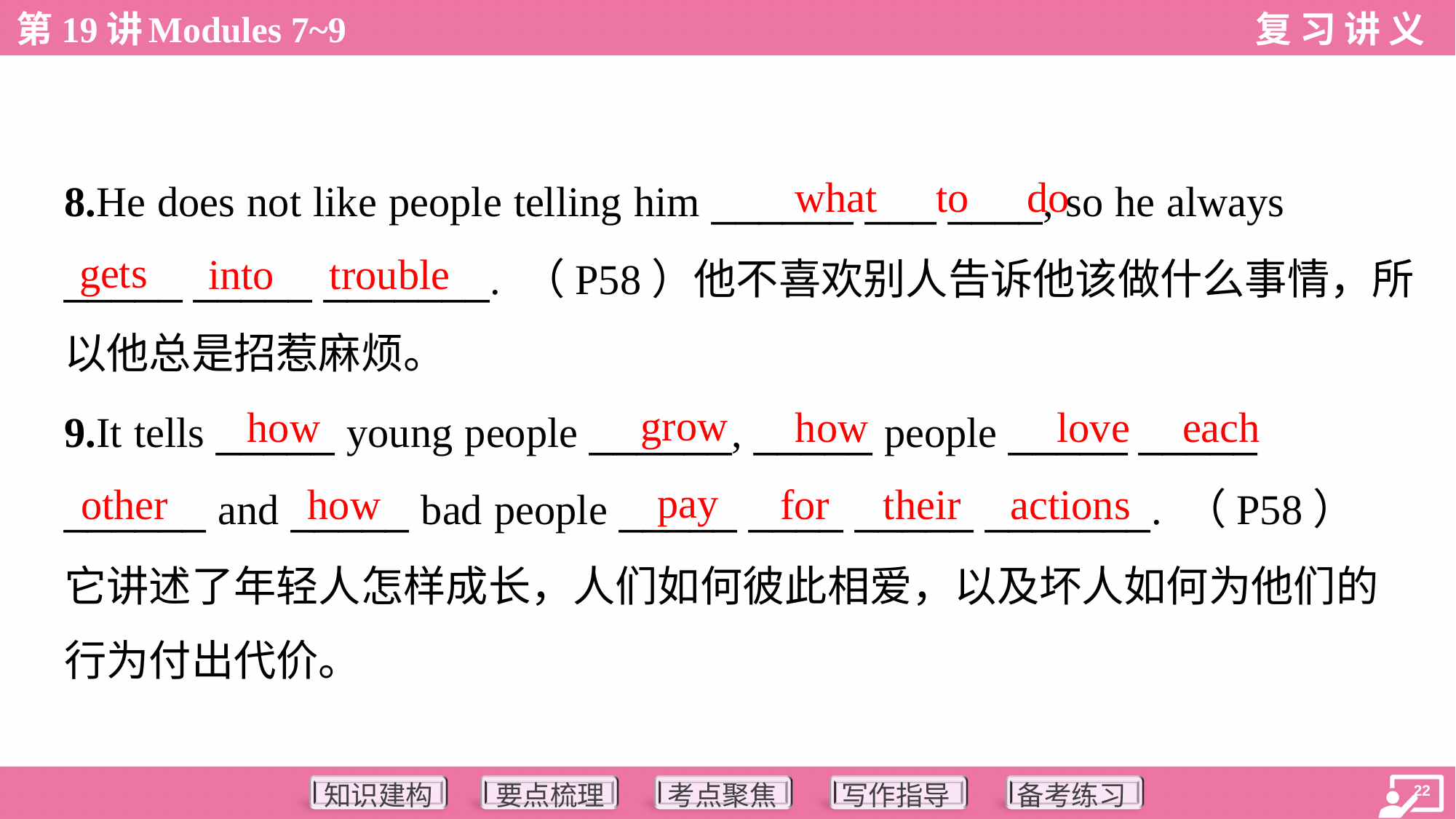

what
to
do
8.He does not like people telling him ______ ___ ____, so he always
_____ _____ _______. （P58）他不喜欢别人告诉他该做什么事情，所
以他总是招惹麻烦。
gets
into
trouble
grow
how
how
love
each
9.It tells _____ young people ______, _____ people _____ _____
______ and _____ bad people _____ ____ _____ _______. （P58）
它讲述了年轻人怎样成长，人们如何彼此相爱，以及坏人如何为他们的
行为付出代价。
pay
other
how
for
their
actions